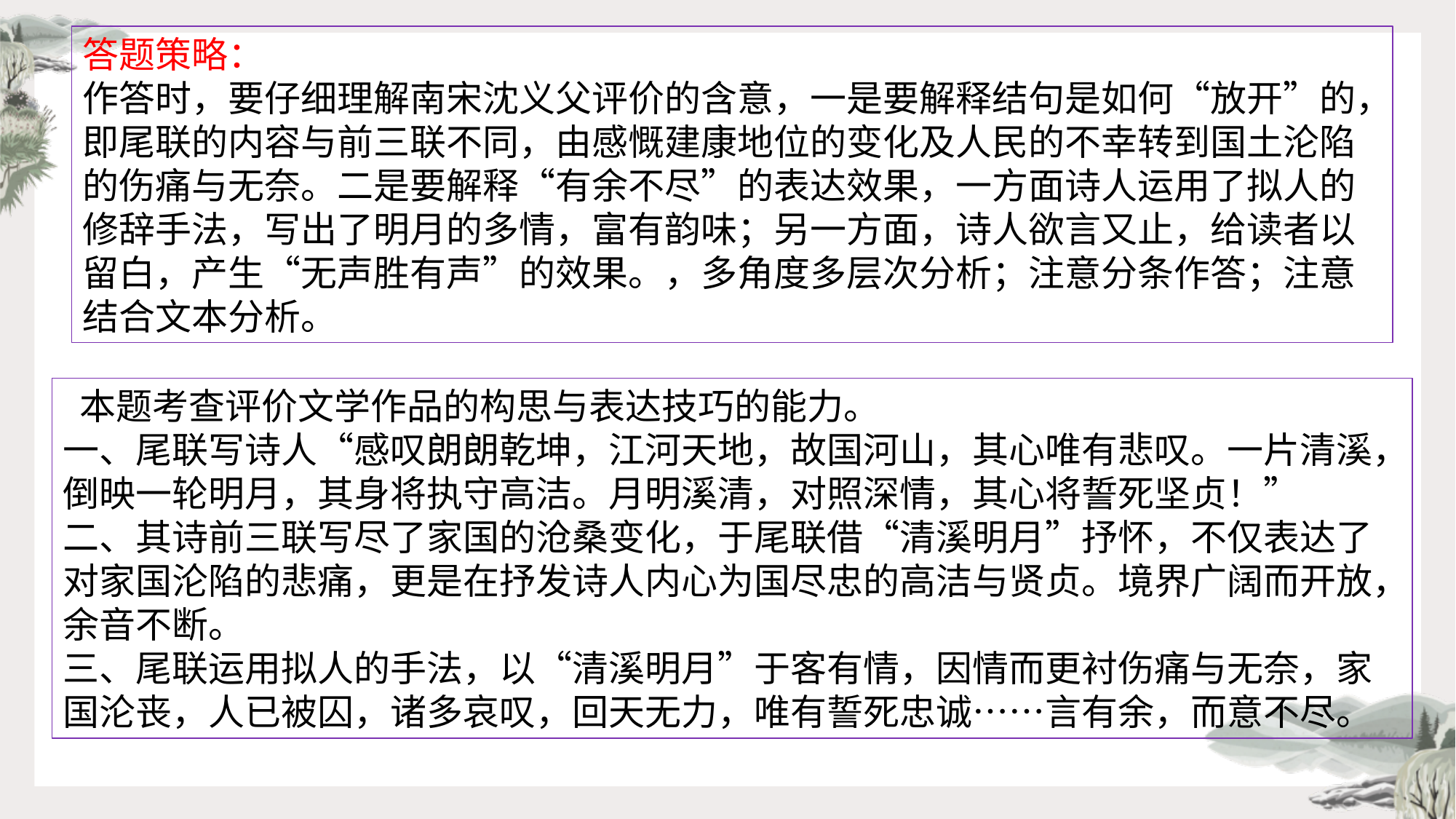

答题策略：
作答时，要仔细理解南宋沈义父评价的含意，一是要解释结句是如何“放开”的，即尾联的内容与前三联不同，由感慨建康地位的变化及人民的不幸转到国土沦陷的伤痛与无奈。二是要解释“有余不尽”的表达效果，一方面诗人运用了拟人的修辞手法，写出了明月的多情，富有韵味；另一方面，诗人欲言又止，给读者以留白，产生“无声胜有声”的效果。，多角度多层次分析；注意分条作答；注意结合文本分析。
 本题考查评价文学作品的构思与表达技巧的能力。
一、尾联写诗人“感叹朗朗乾坤，江河天地，故国河山，其心唯有悲叹。一片清溪，倒映一轮明月，其身将执守高洁。月明溪清，对照深情，其心将誓死坚贞！”
二、其诗前三联写尽了家国的沧桑变化，于尾联借“清溪明月”抒怀，不仅表达了对家国沦陷的悲痛，更是在抒发诗人内心为国尽忠的高洁与贤贞。境界广阔而开放，余音不断。
三、尾联运用拟人的手法，以“清溪明月”于客有情，因情而更衬伤痛与无奈，家国沦丧，人已被囚，诸多哀叹，回天无力，唯有誓死忠诚……言有余，而意不尽。